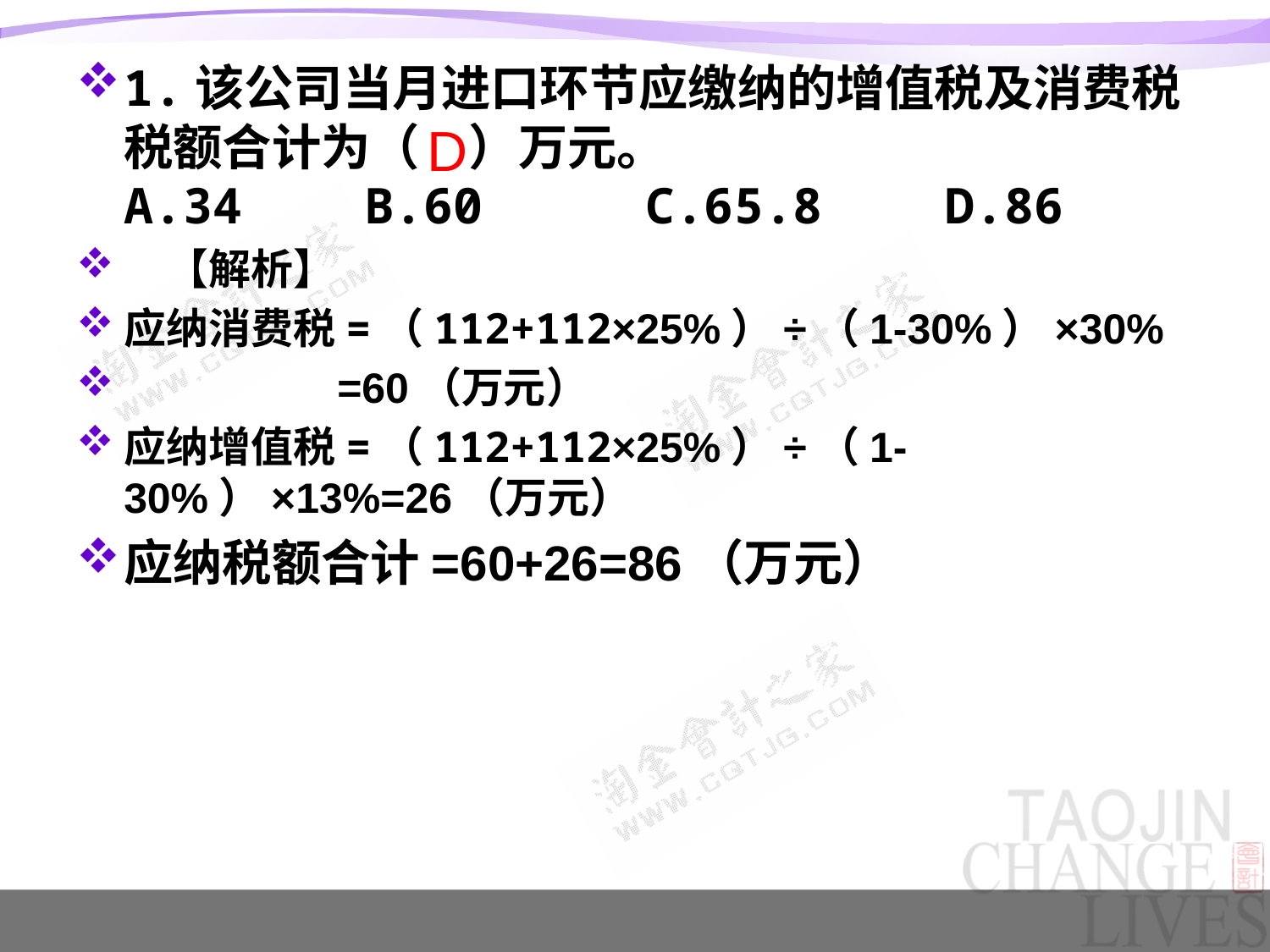

1.该公司当月进口环节应缴纳的增值税及消费税税额合计为（　）万元。
A.34　　B.60   　C.65.8　　D.86
　【解析】
应纳消费税=（112+112×25%）÷（1-30%）×30%
                  =60（万元）
应纳增值税=（112+112×25%）÷（1-30%）×13%=26（万元）
应纳税额合计=60+26=86（万元）
D